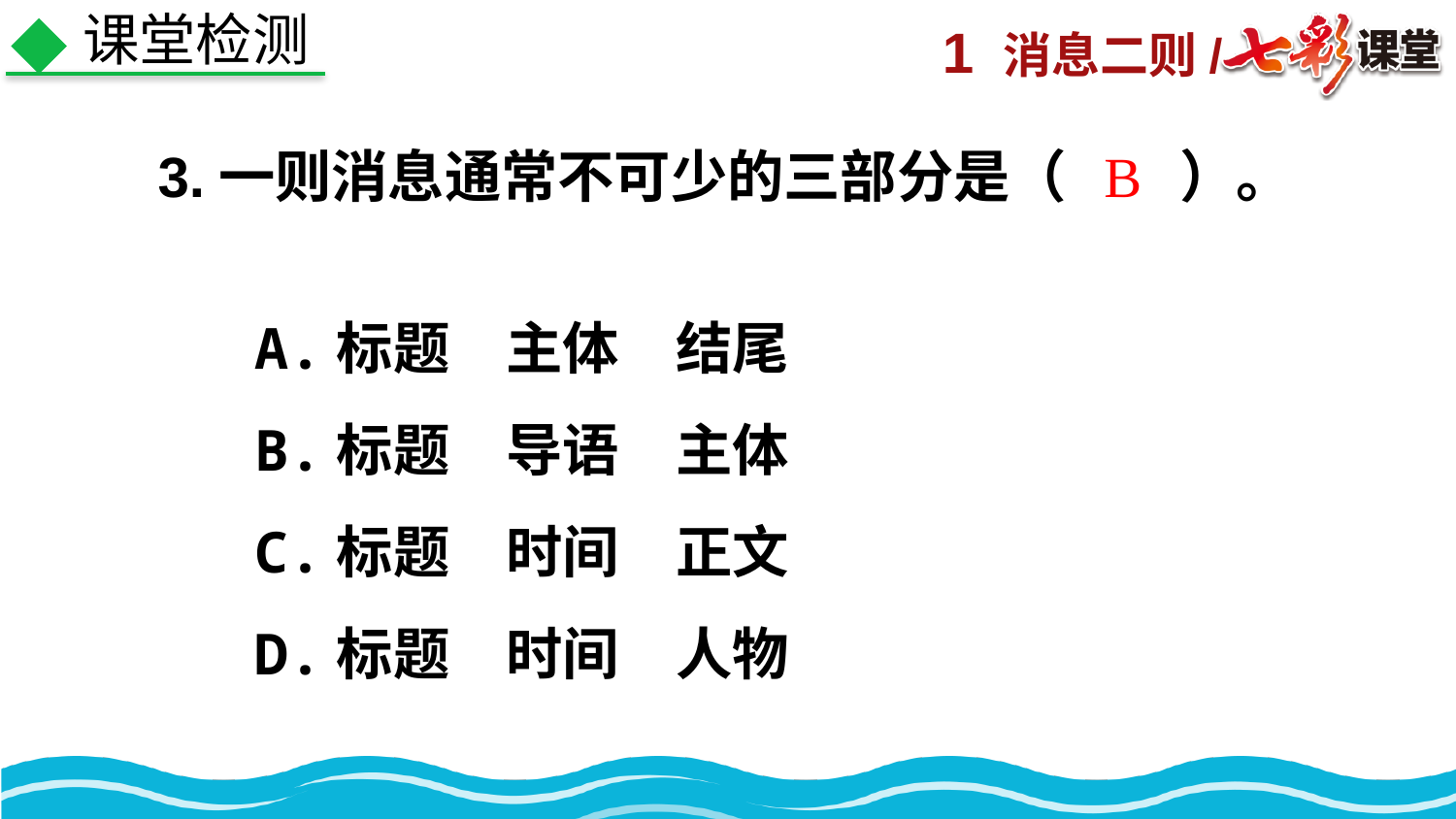

课堂检测

3.一则消息通常不可少的三部分是（　　）。
B
A.标题　主体　结尾
B.标题　导语　主体
C.标题　时间　正文
D.标题　时间　人物